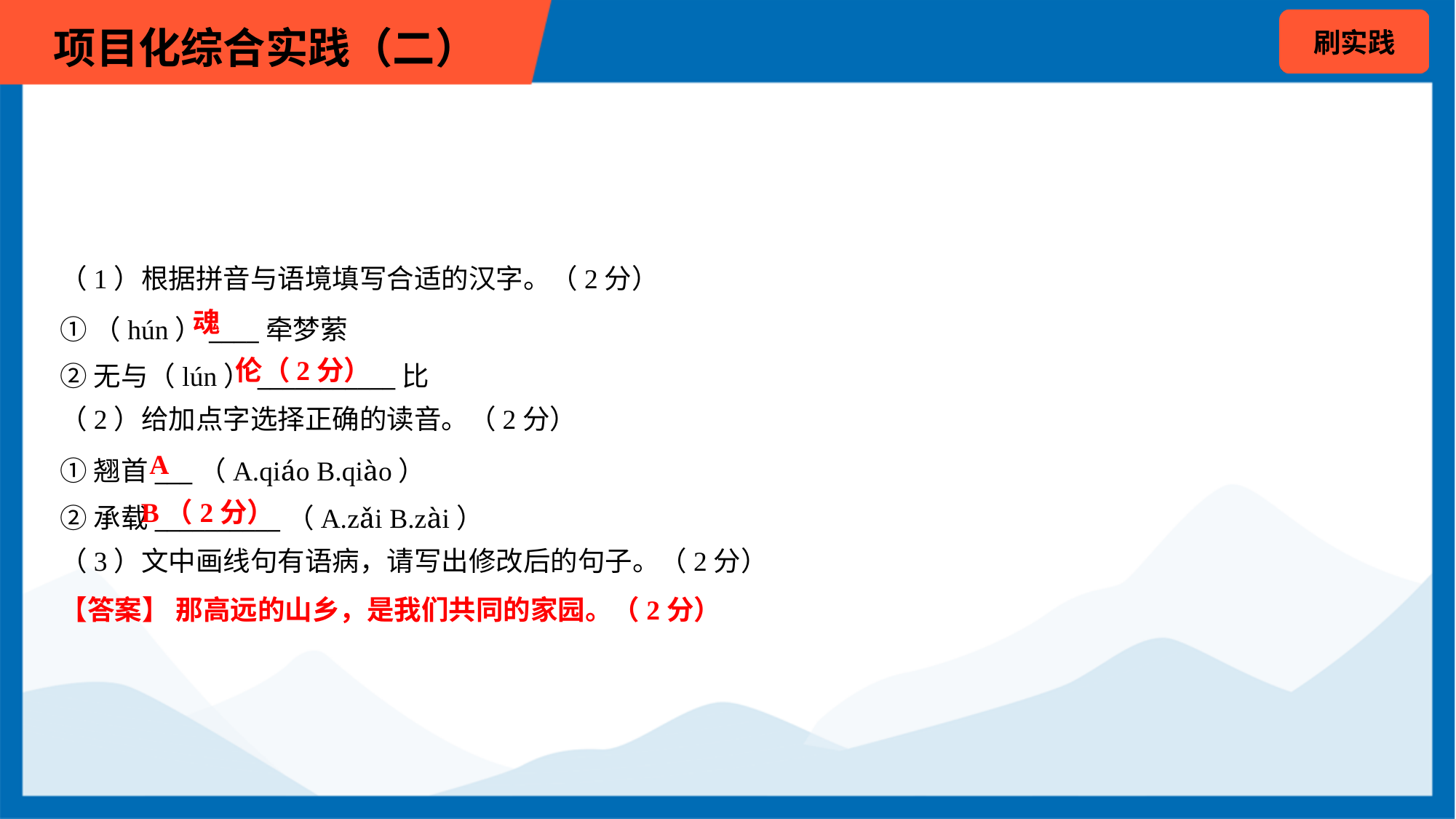

（1）根据拼音与语境填写合适的汉字。（2分）
魂
①（hún）____牵梦萦
②无与（lún）___________比
伦（2分）
（2）给加点字选择正确的读音。（2分）
A
①翘首___（A.qiáo B.qiào）
②承载__________（A.zǎi B.zài）
B（2分）
（3）文中画线句有语病，请写出修改后的句子。（2分）
【答案】 那高远的山乡，是我们共同的家园。（2分）